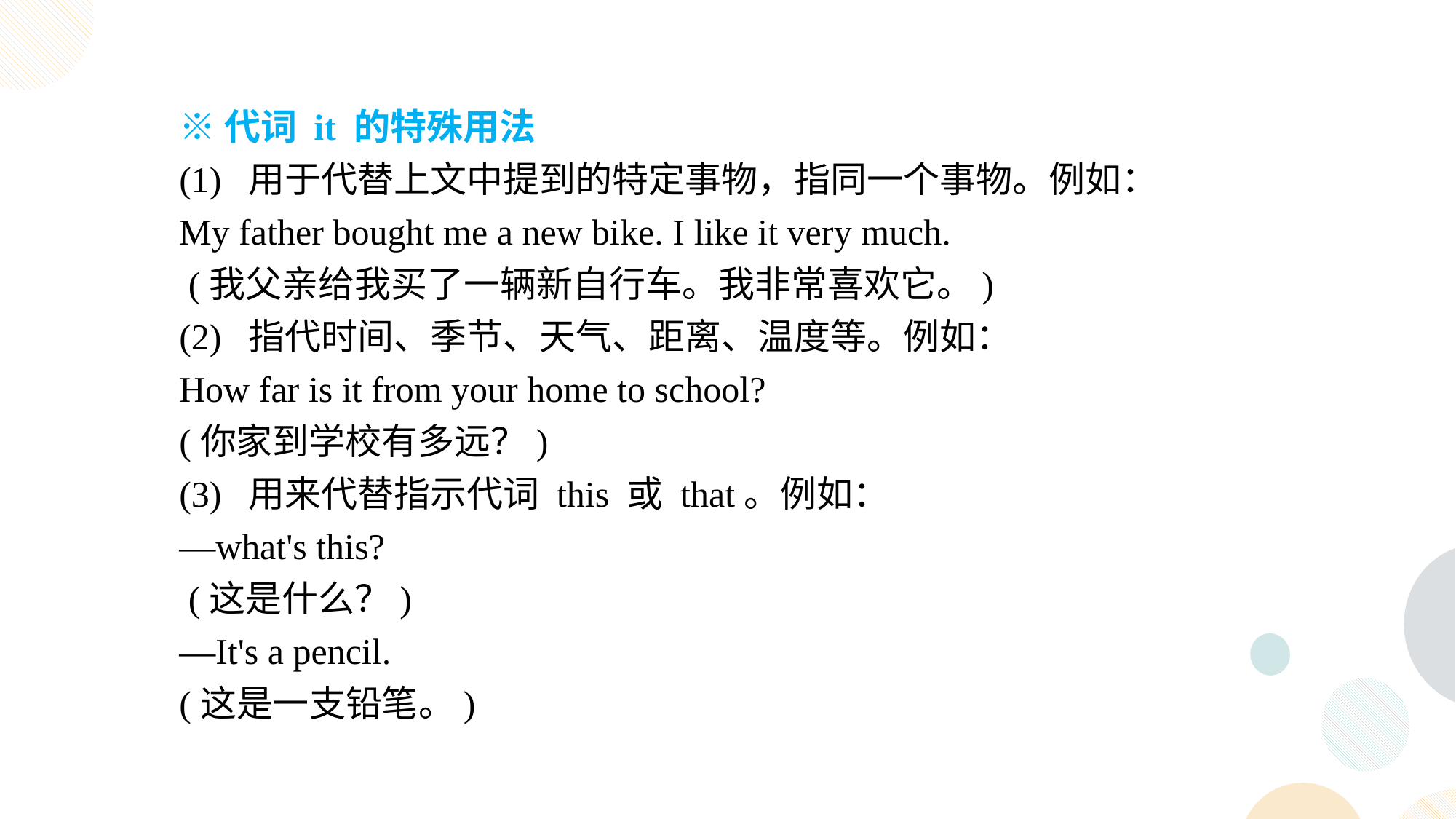

※代词 it 的特殊用法
(1)  用于代替上文中提到的特定事物，指同一个事物。例如：
My father bought me a new bike. I like it very much.
 (我父亲给我买了一辆新自行车。我非常喜欢它。)
(2)  指代时间、季节、天气、距离、温度等。例如：
How far is it from your home to school?
(你家到学校有多远？)
(3)  用来代替指示代词 this 或 that。例如：
—what's this?
 (这是什么？)
—It's a pencil.
(这是一支铅笔。)